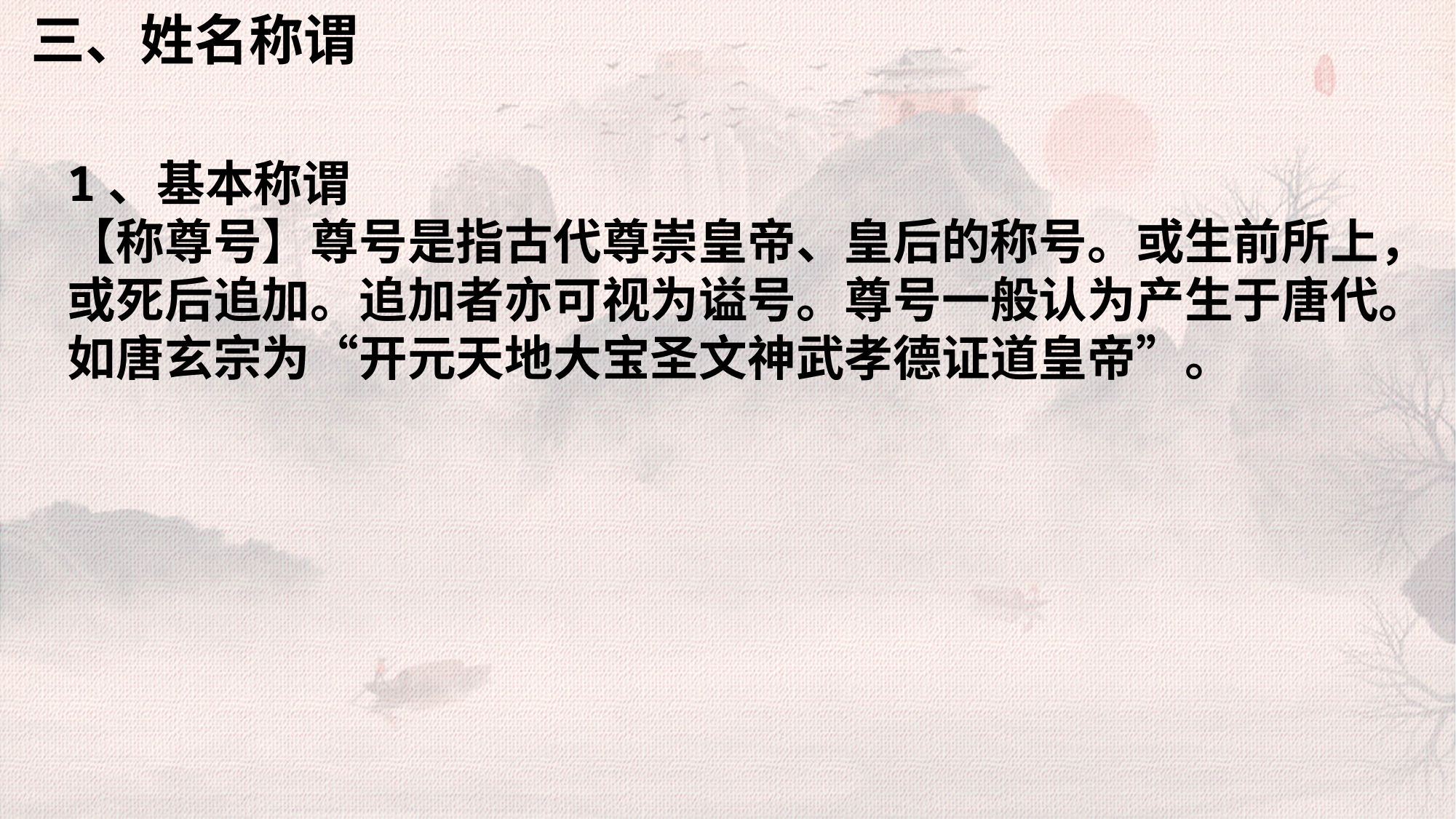

三、姓名称谓
1、基本称谓
【称尊号】尊号是指古代尊崇皇帝、皇后的称号。或生前所上，或死后追加。追加者亦可视为谥号。尊号一般认为产生于唐代。如唐玄宗为“开元天地大宝圣文神武孝德证道皇帝”。